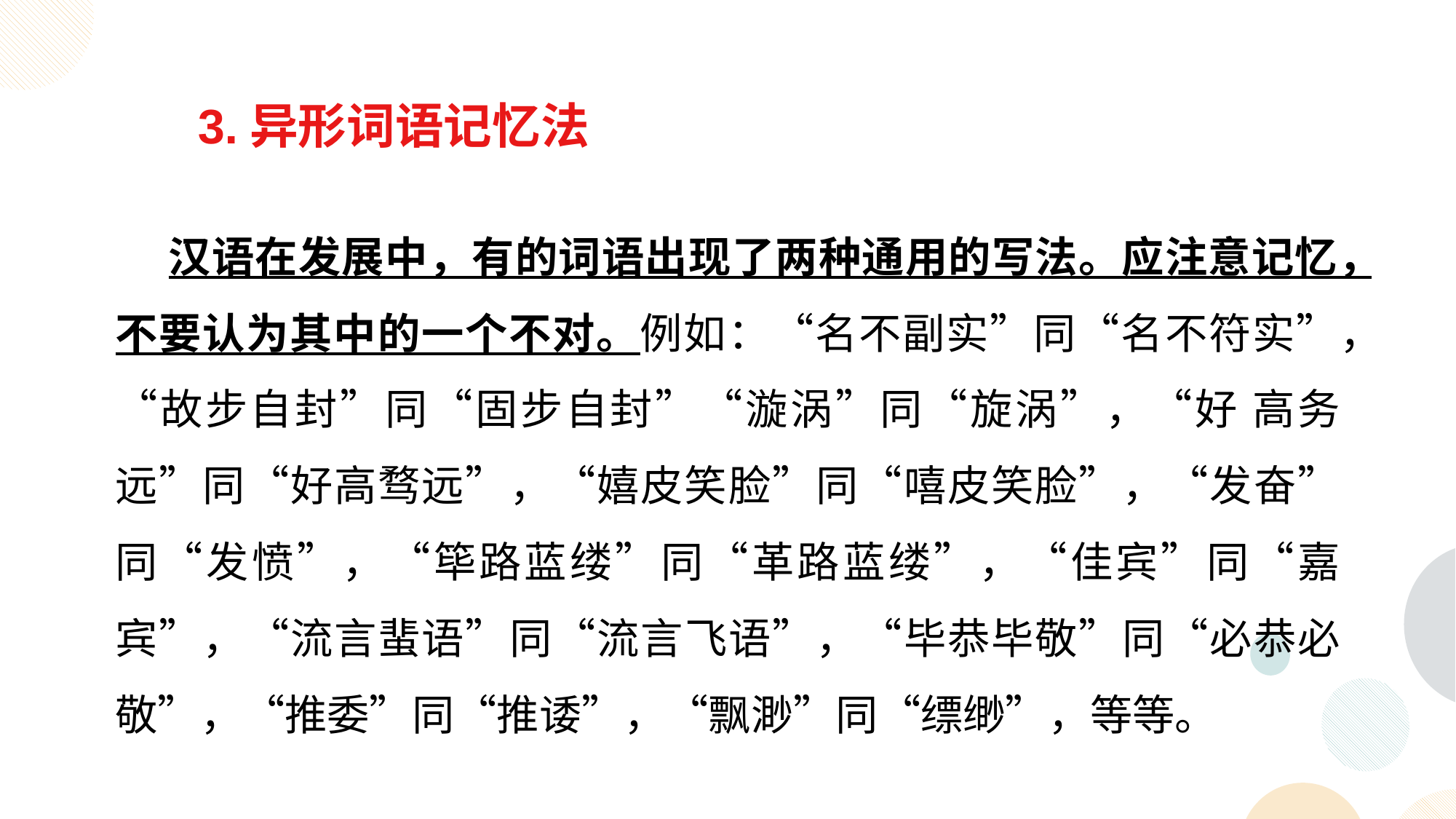

3.异形词语记忆法
    汉语在发展中，有的词语出现了两种通用的写法。应注意记忆，不要认为其中的一个不对。例如：“名不副实”同“名不符实”，“故步自封”同“固步自封”“漩涡”同“旋涡”，“好 高务远”同“好高骛远”，“嬉皮笑脸”同“嘻皮笑脸”，“发奋”同“发愤”，“筚路蓝缕”同“革路蓝缕”，“佳宾”同“嘉宾”，“流言蜚语”同“流言飞语”，“毕恭毕敬”同“必恭必敬”，“推委”同“推诿”，“飘渺”同“缥缈”，等等。